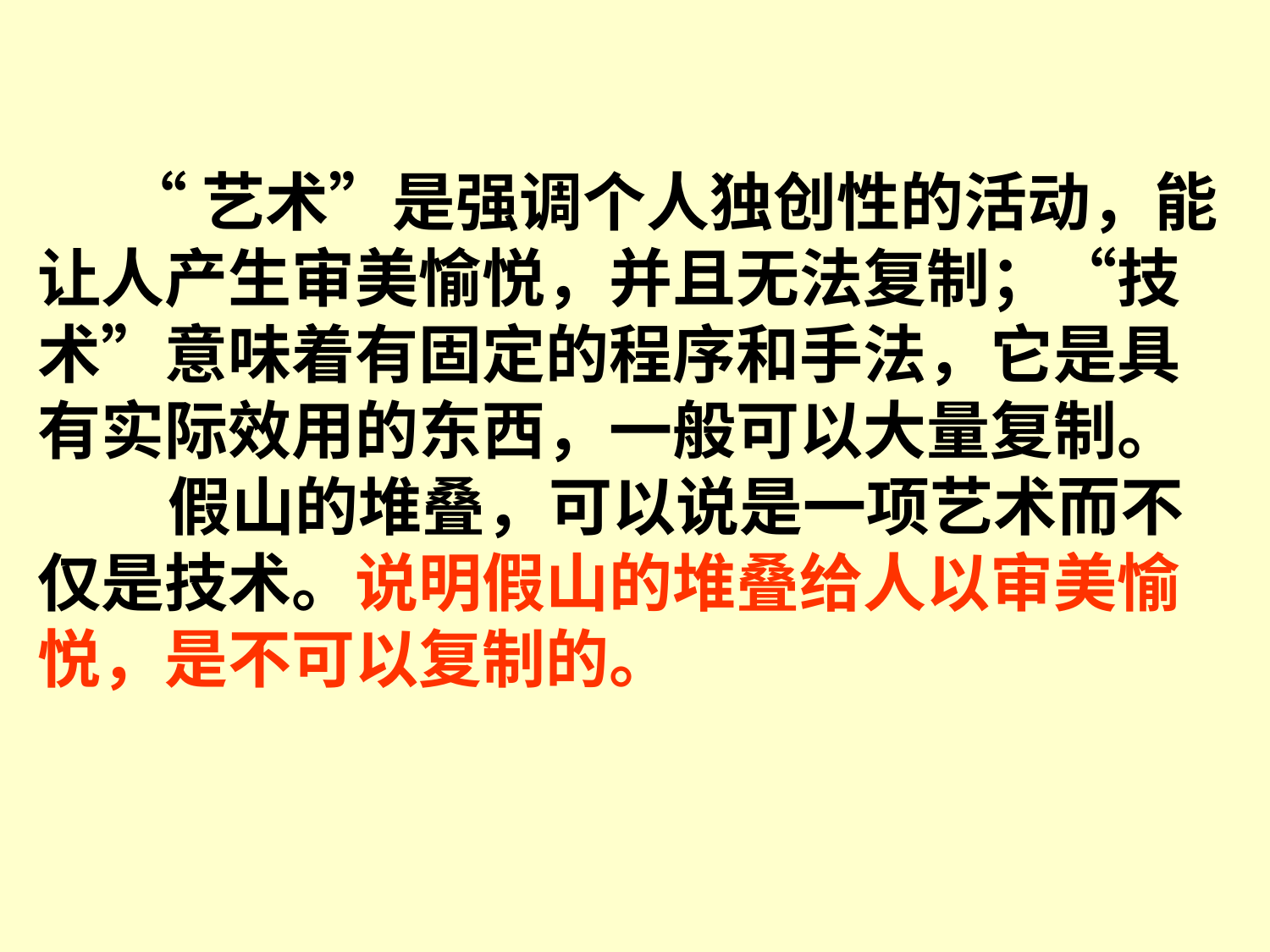

“艺术”是强调个人独创性的活动，能让人产生审美愉悦，并且无法复制；“技术”意味着有固定的程序和手法，它是具有实际效用的东西，一般可以大量复制。
        假山的堆叠，可以说是一项艺术而不仅是技术。说明假山的堆叠给人以审美愉悦，是不可以复制的。